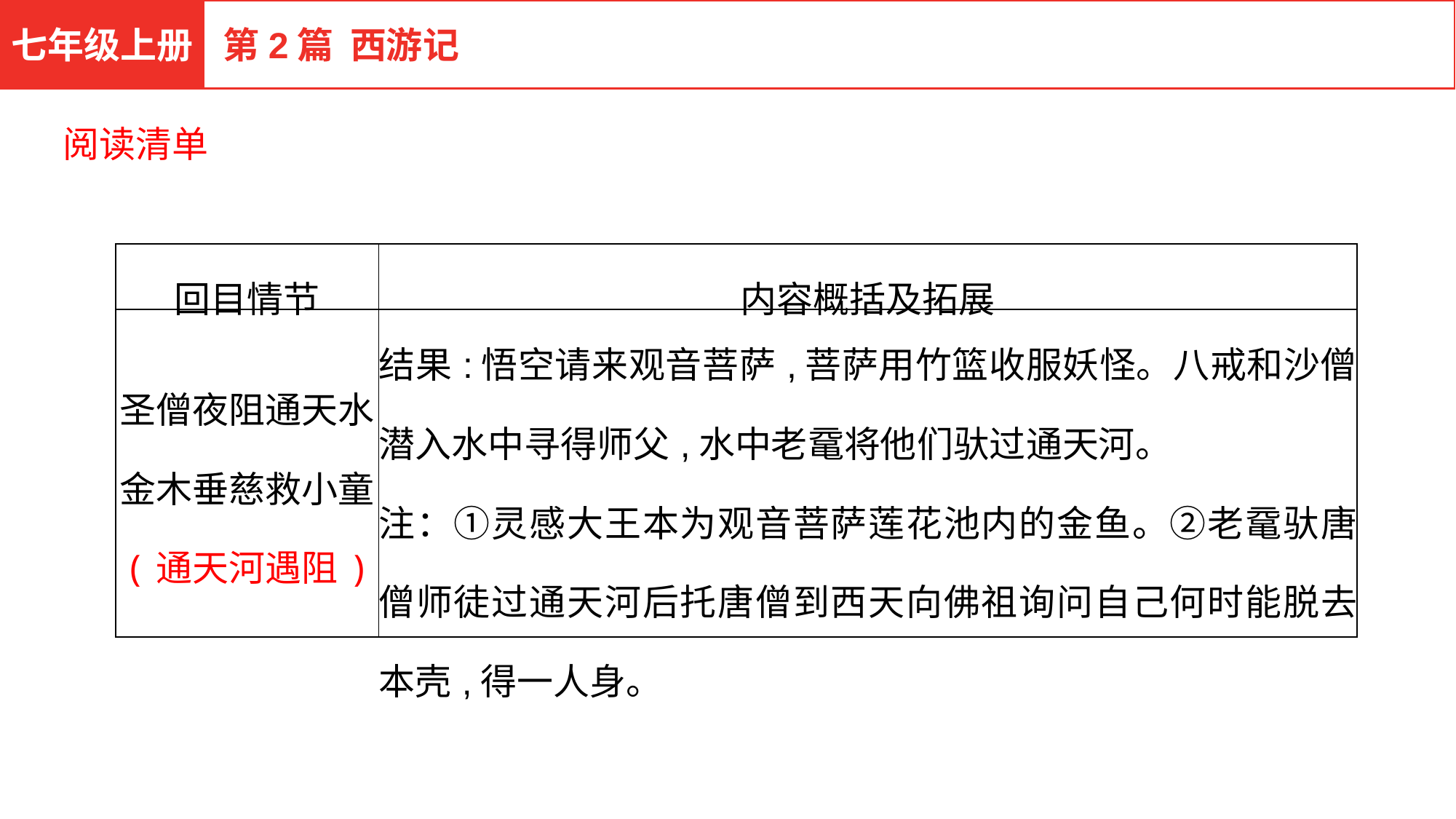

七年级上册
第2篇  西游记
阅读清单
| 回目情节 | 内容概括及拓展 |
| --- | --- |
| 圣僧夜阻通天水 金木垂慈救小童 (通天河遇阻) | 结果:悟空请来观音菩萨,菩萨用竹篮收服妖怪。八戒和沙僧潜入水中寻得师父,水中老鼋将他们驮过通天河。 注：①灵感大王本为观音菩萨莲花池内的金鱼。②老鼋驮唐僧师徒过通天河后托唐僧到西天向佛祖询问自己何时能脱去本壳,得一人身。 |